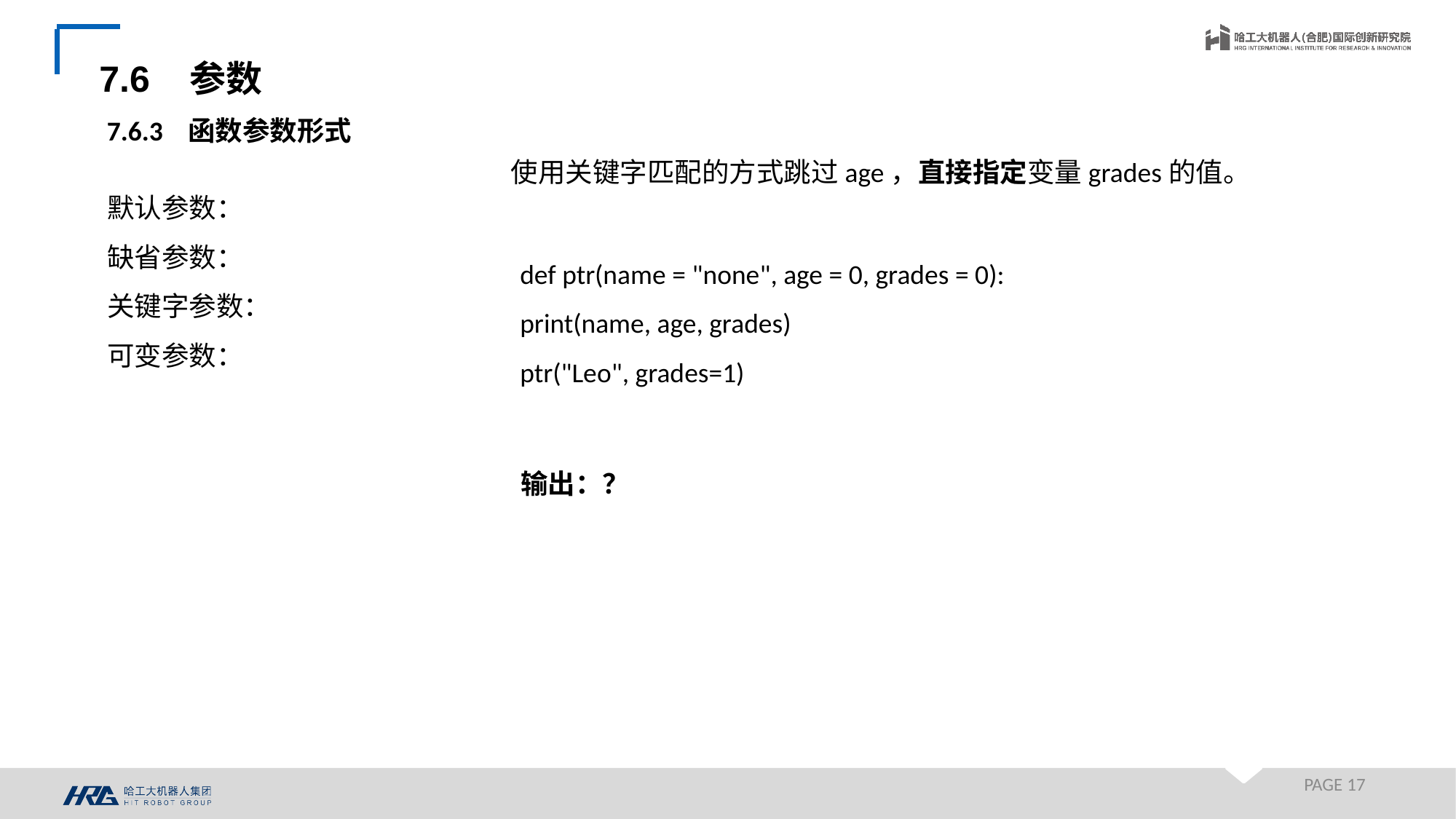

7.6   参数
7.6.3   函数参数形式
使用关键字匹配的方式跳过age，直接指定变量grades的值。
默认参数：
缺省参数：
关键字参数：
可变参数：
def ptr(name = "none", age = 0, grades = 0):
print(name, age, grades)
ptr("Leo", grades=1)
输出：？